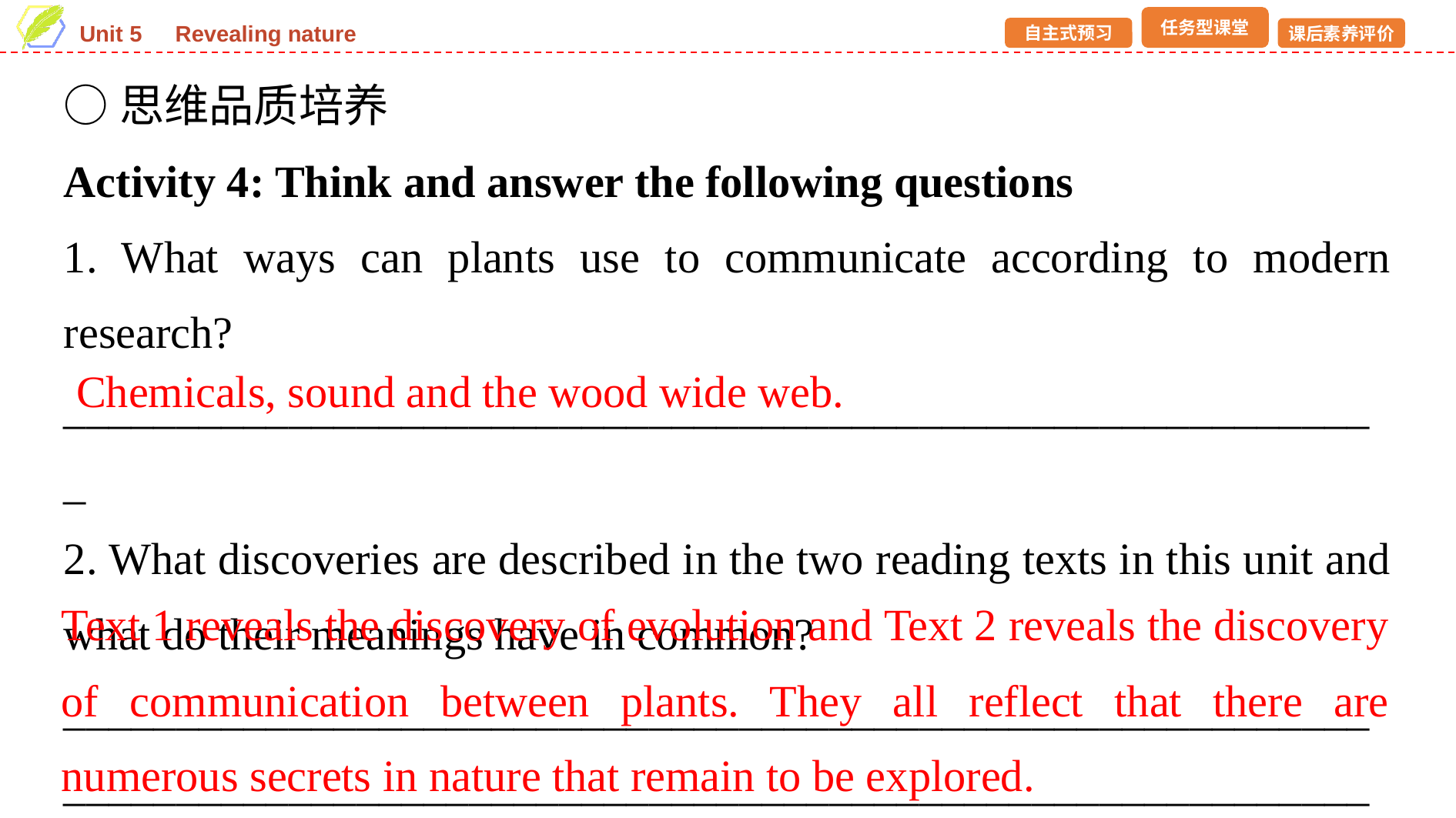

○思维品质培养
Activity 4: Think and answer the following questions
1. What ways can plants use to communicate according to modern research?
___________________________________________________________
2. What discoveries are described in the two reading texts in this unit and what do their meanings have in common?
_________________________________________________________________________________________________________________________________________________________________________________
Chemicals, sound and the wood wide web.
Text 1 reveals the discovery of evolution and Text 2 reveals the discovery of communication between plants. They all reflect that there are numerous secrets in nature that remain to be explored.